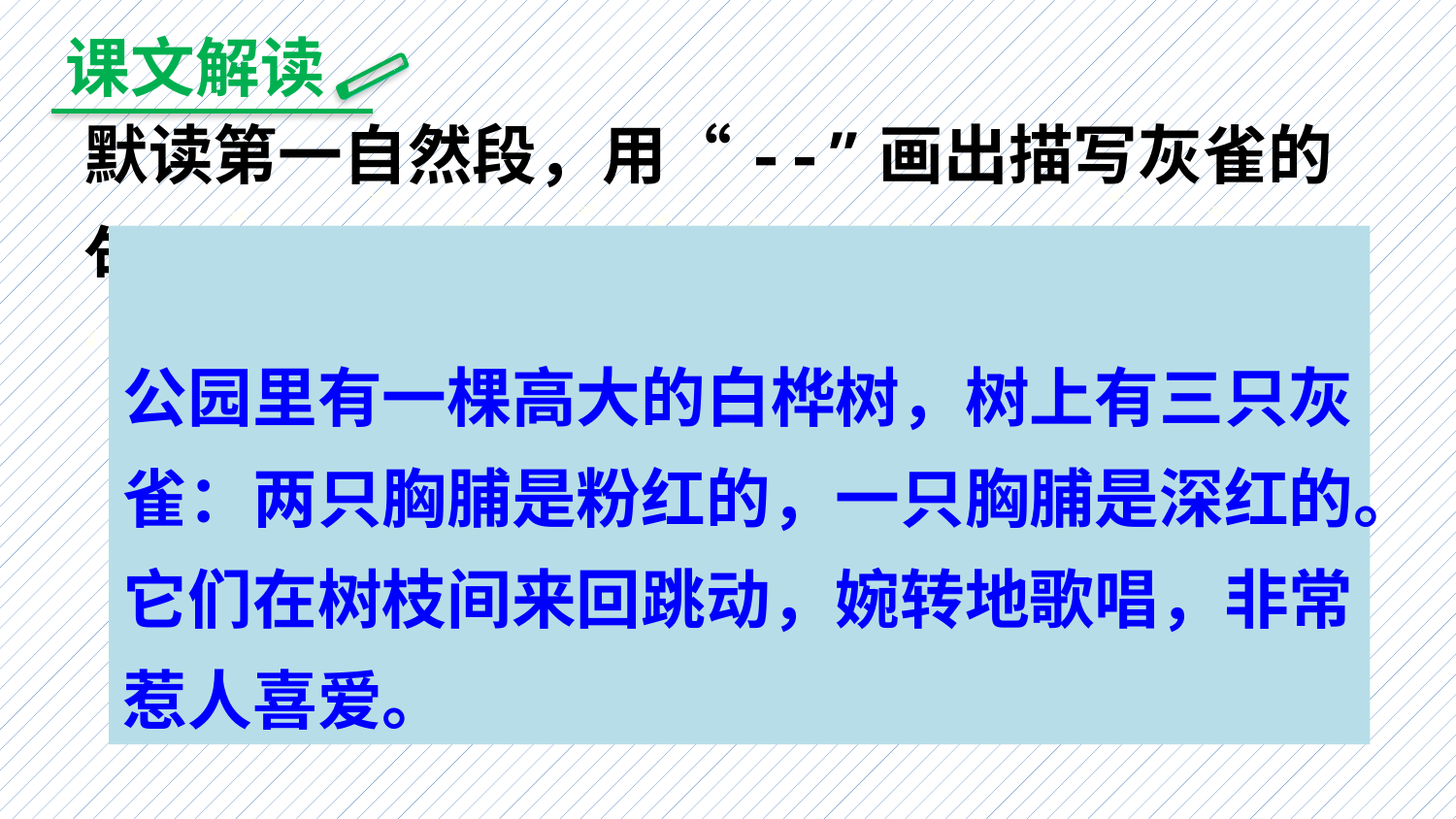

课文解读

默读第一自然段，用“--”画出描写灰雀的句子。
语文
语文
语文
语文
语文
语文
语文
语文
语文
语文
语文

公园里有一棵高大的白桦树，树上有三只灰雀：两只胸脯是粉红的，一只胸脯是深红的。它们在树枝间来回跳动，婉转地歌唱，非常惹人喜爱。
语文
语文
语文
语文
语文
语文
语文
语文
语文
语文
语文
语文
语文
语文
语文
语文
语文
语文
语文
语文
语文
语文
语文
语文
语文
语文
语文
语文
语文
语文
语文
语文
语文
语文
语文
语文
语文
语文
语文
语文
语文
语文
语文
语文
语文
语文
语文
语文
语文
语文
语文
语文
语文
语文
语文
语文
语文
语文
语文
语文
语文
语文
语文
语文
语文
语文
语文
语文
语文
语文
语文
语文
语文
语文
语文
语文
语文
语文
语文
语文
语文
语文
语文
语文
语文
语文
语文
语文
语文